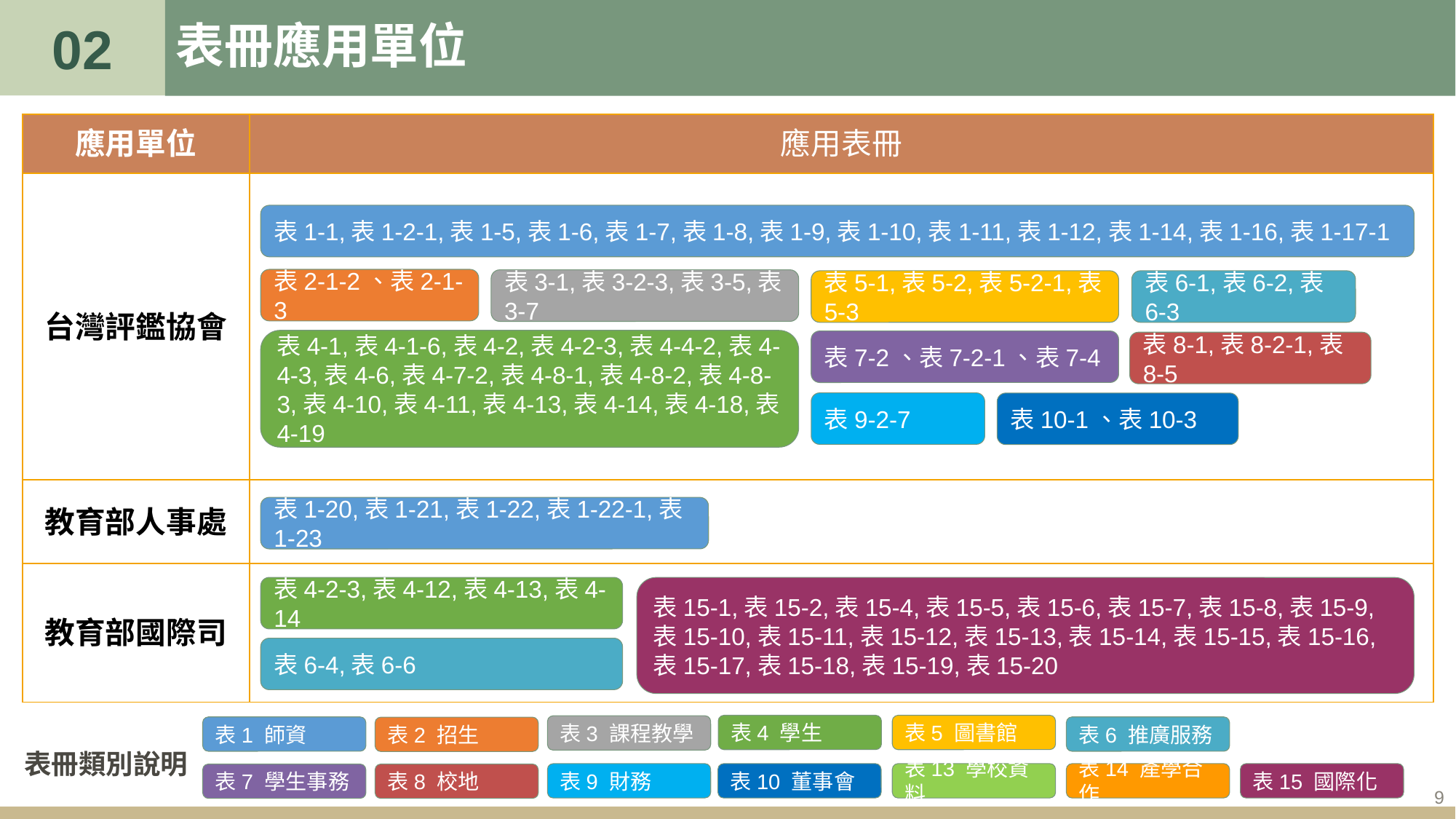

02
# 表冊應用單位
| 應用單位 | 應用表冊 |
| --- | --- |
| 台灣評鑑協會 |  |
| 教育部人事處 |  |
| 教育部國際司 |  |
表1-1,表1-2-1,表1-5,表1-6,表1-7,表1-8,表1-9,表1-10,表1-11,表1-12,表1-14,表1-16,表1-17-1
表2-1-2、表2-1-3
表3-1,表3-2-3,表3-5,表3-7
表5-1,表5-2,表5-2-1,表5-3
表6-1,表6-2,表6-3
表4-1,表4-1-6,表4-2,表4-2-3,表4-4-2,表4-4-3,表4-6,表4-7-2,表4-8-1,表4-8-2,表4-8-3,表4-10,表4-11,表4-13,表4-14,表4-18,表4-19
表7-2、表7-2-1、表7-4
表8-1,表8-2-1,表8-5
表9-2-7
表10-1、表10-3
表1-20,表1-21,表1-22,表1-22-1,表1-23
表4-2-3,表4-12,表4-13,表4-14
表15-1,表15-2,表15-4,表15-5,表15-6,表15-7,表15-8,表15-9,
表15-10,表15-11,表15-12,表15-13,表15-14,表15-15,表15-16,
表15-17,表15-18,表15-19,表15-20
表6-4,表6-6
表4 學生
表5 圖書館
表3 課程教學
表1 師資
表6 推廣服務
表2 招生
表冊類別說明
表9 財務
表10 董事會
表13 學校資料
表14 產學合作
表15 國際化
表7 學生事務
表8 校地
9